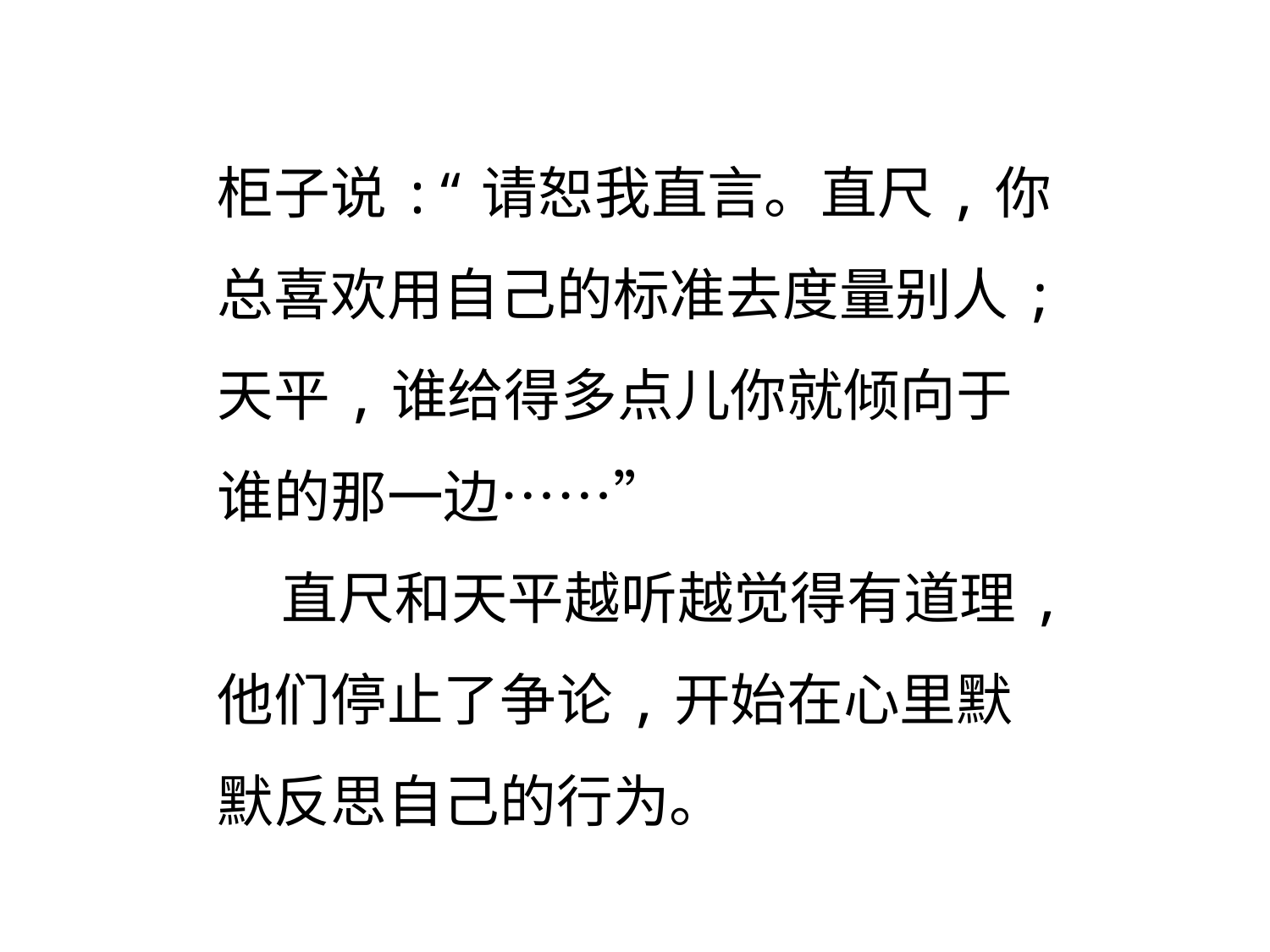

柜子说:“请恕我直言。直尺,你总喜欢用自己的标准去度量别人;天平,谁给得多点儿你就倾向于谁的那一边……”
    直尺和天平越听越觉得有道理,他们停止了争论,开始在心里默默反思自己的行为。